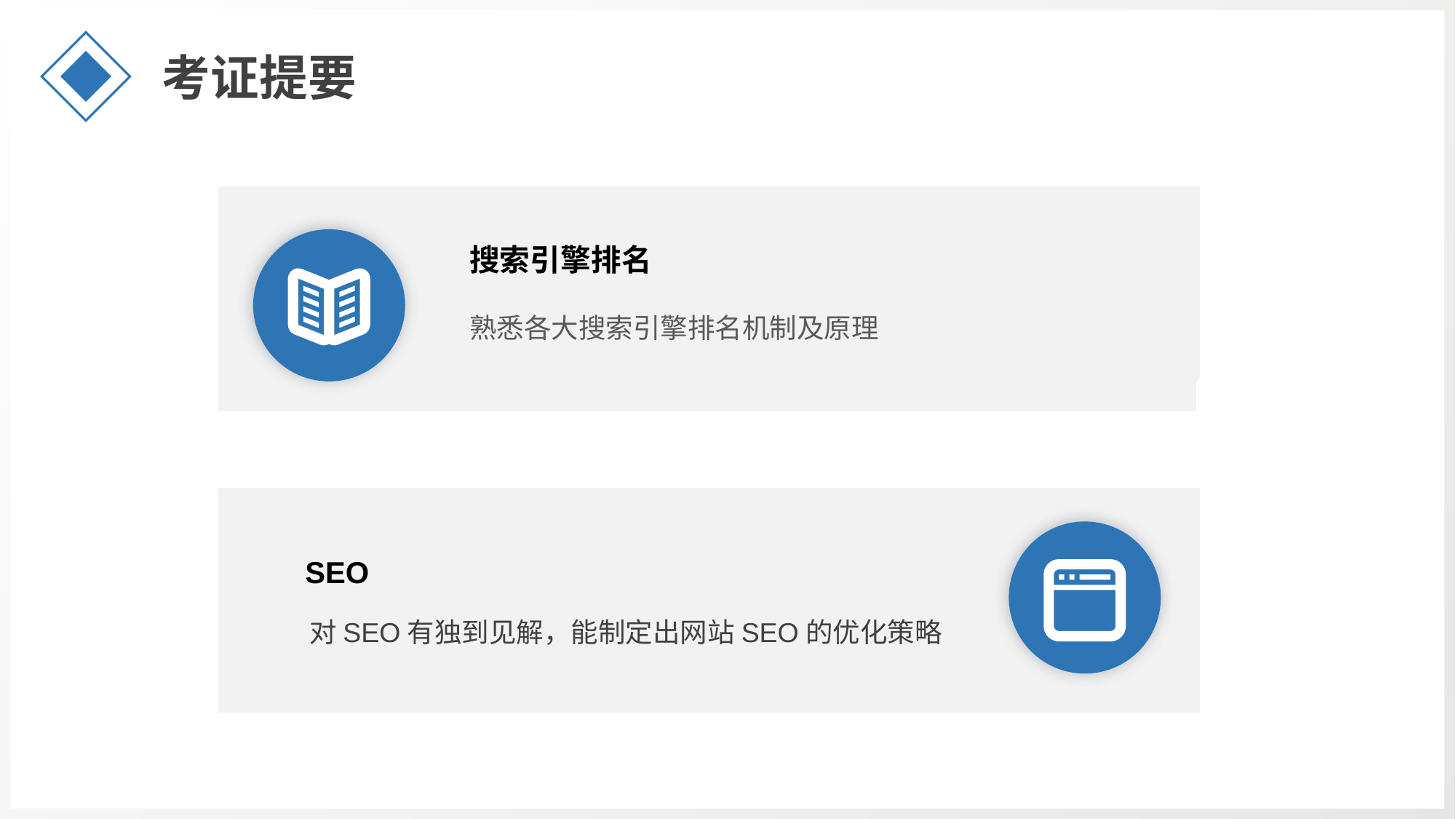

考证提要

搜索引擎排名

熟悉各大搜索引擎排名机制及原理

SEO

对SEO有独到见解，能制定出网站SEO的优化策略